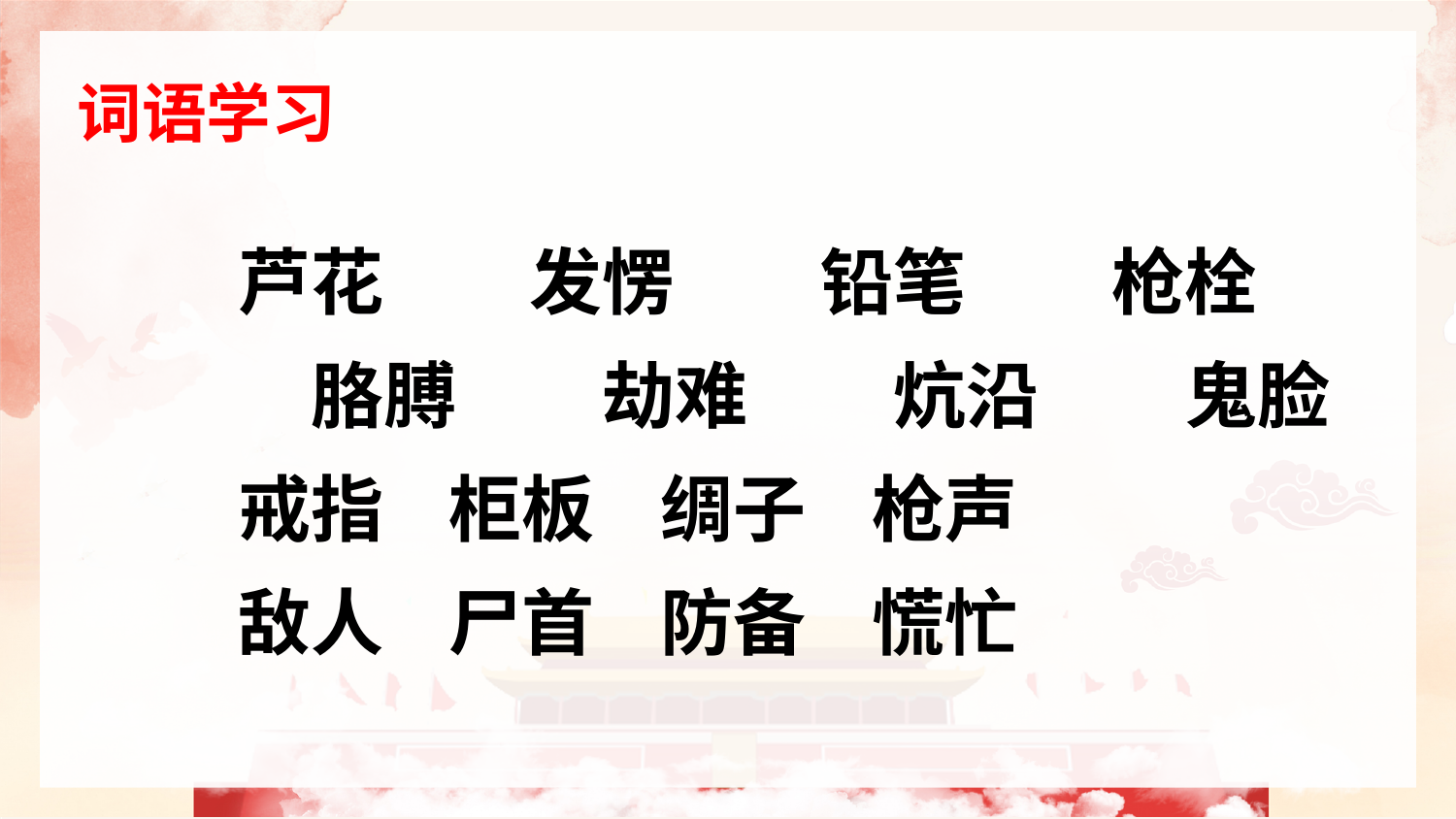

词语学习
芦花　　发愣　　铅笔　　枪栓　　胳膊　　劫难　　炕沿　　鬼脸
戒指    柜板    绸子    枪声
敌人    尸首    防备    慌忙